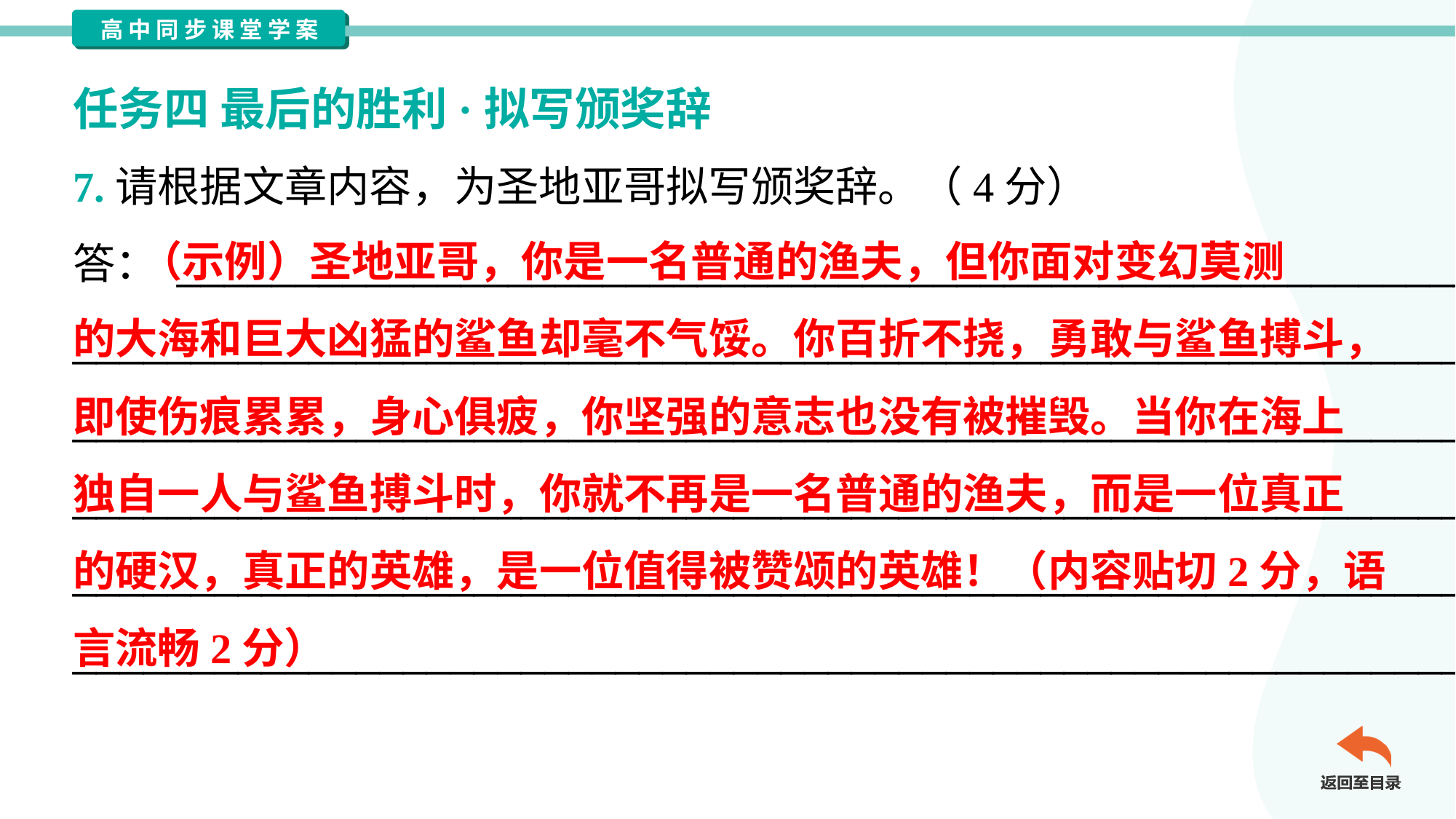

任务四 最后的胜利·拟写颁奖辞
7.请根据文章内容，为圣地亚哥拟写颁奖辞。（4分）
答： ________________________________________________________
_____________________________________________________________
_____________________________________________________________
_____________________________________________________________
_____________________________________________________________
_____________________________________________________________
      （示例）圣地亚哥，你是一名普通的渔夫，但你面对变幻莫测
的大海和巨大凶猛的鲨鱼却毫不气馁。你百折不挠，勇敢与鲨鱼搏斗，
即使伤痕累累，身心俱疲，你坚强的意志也没有被摧毁。当你在海上
独自一人与鲨鱼搏斗时，你就不再是一名普通的渔夫，而是一位真正
的硬汉，真正的英雄，是一位值得被赞颂的英雄！（内容贴切2分，语
言流畅2分）